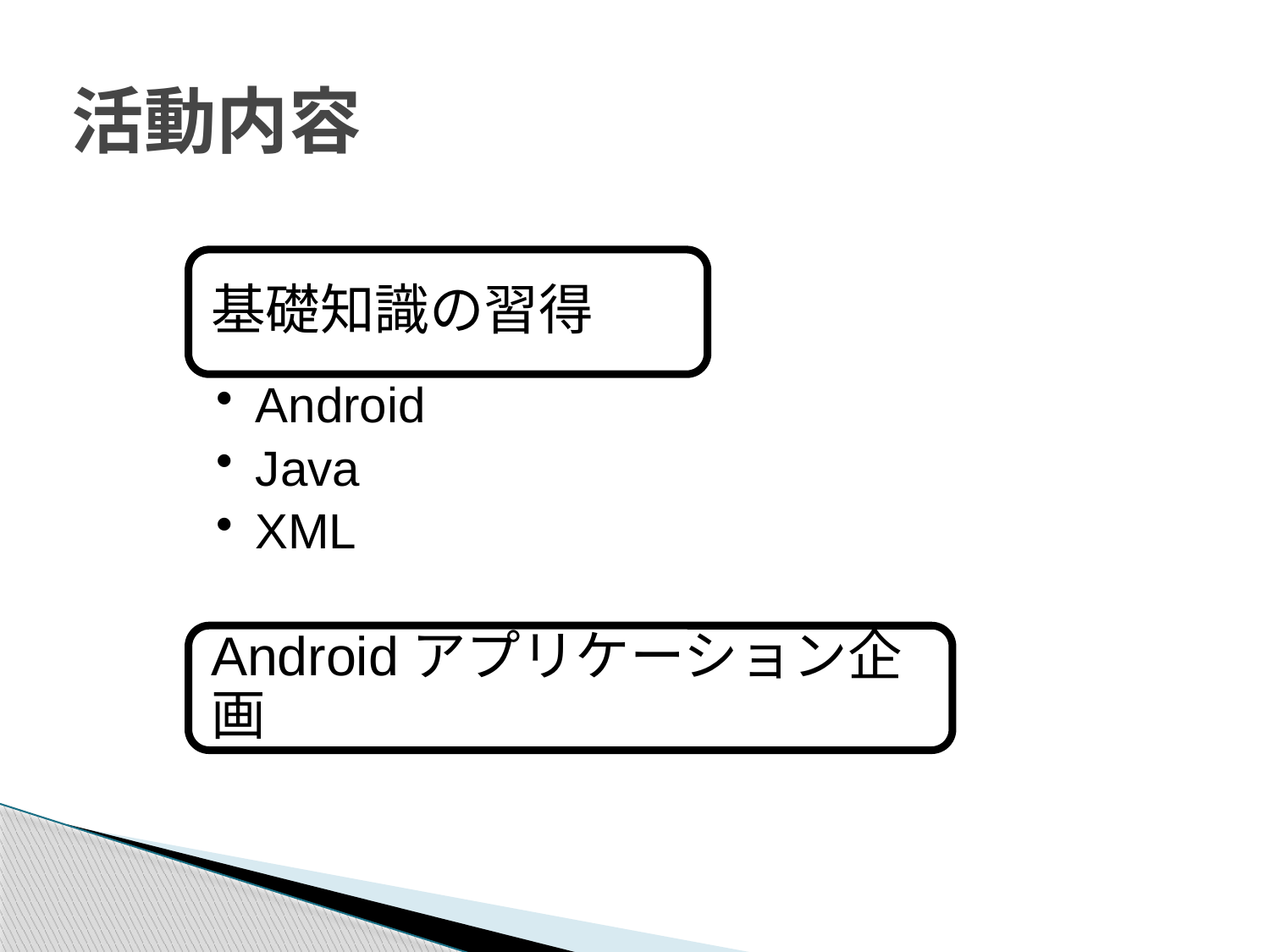

# 活動内容
基礎知識の習得
Android
Java
XML
Androidアプリケーション企画